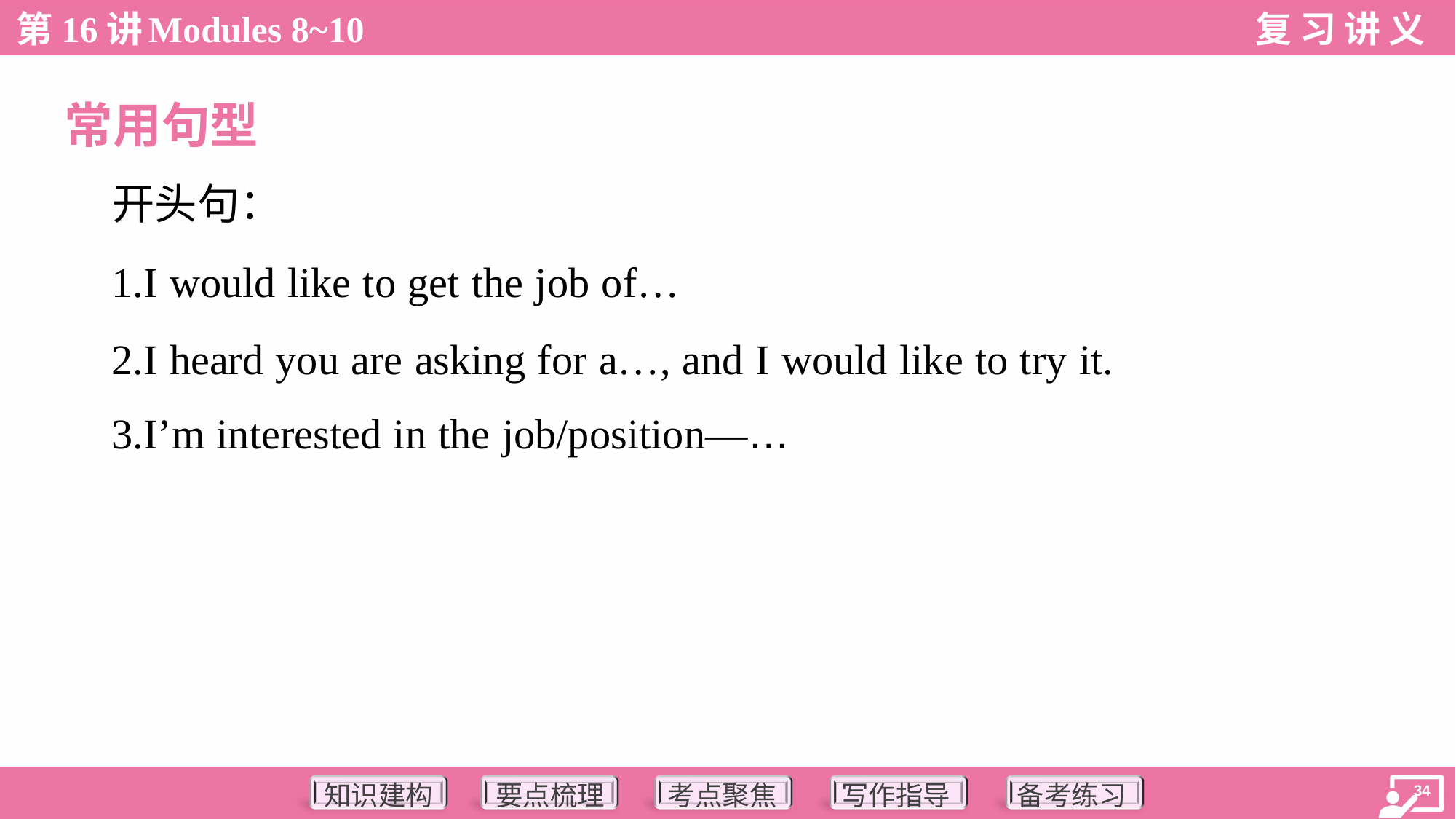

常用句型
    开头句：
    1.I would like to get the job of…
    2.I heard you are asking for a…, and I would like to try it.
    3.I’m interested in the job/position—…